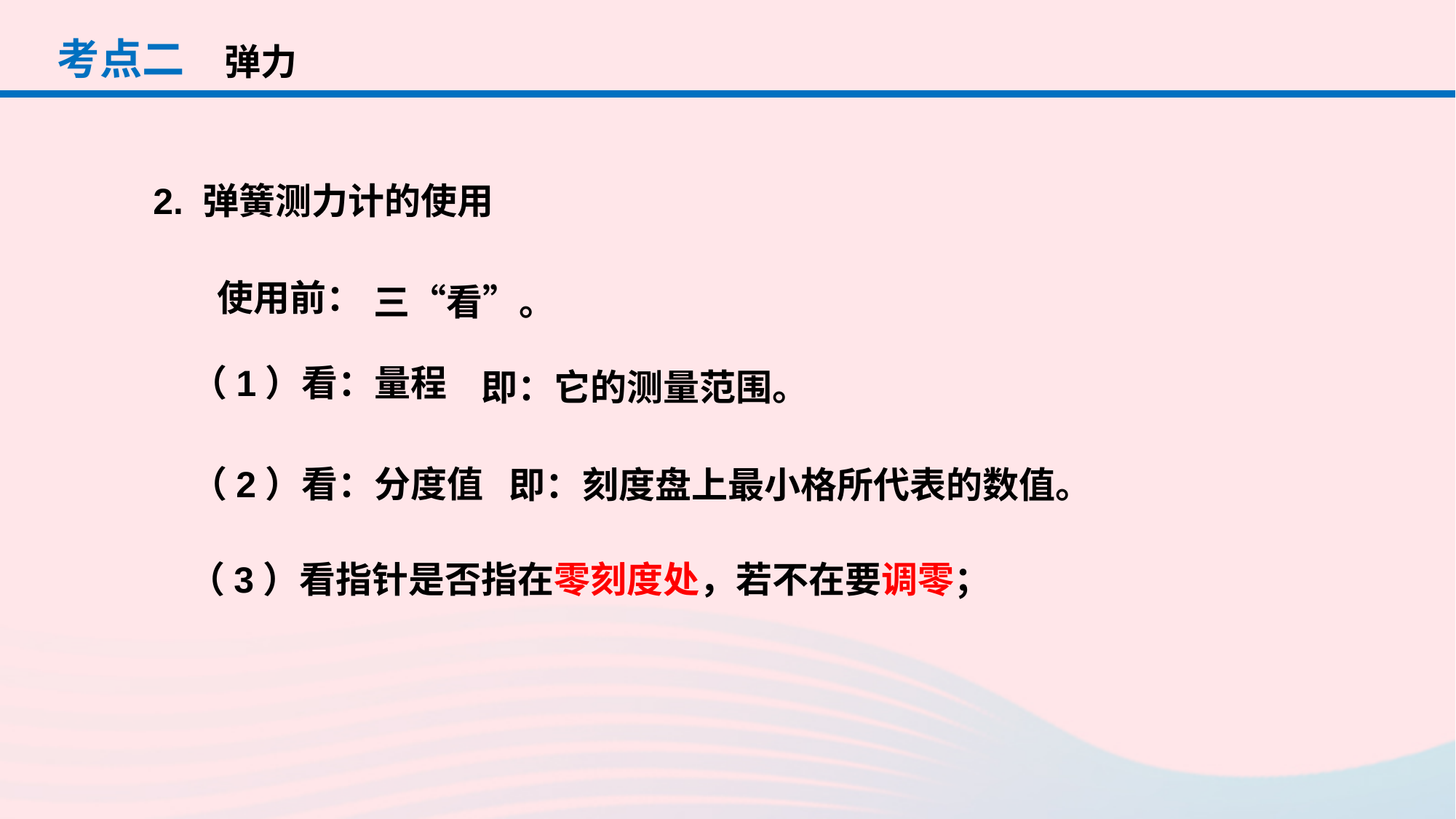

考点二
弹力
2. 弹簧测力计的使用
使用前：
三“看”。
（1）看：量程
即：它的测量范围。
（2）看：分度值
即：刻度盘上最小格所代表的数值。
（3）看指针是否指在零刻度处，若不在要调零；